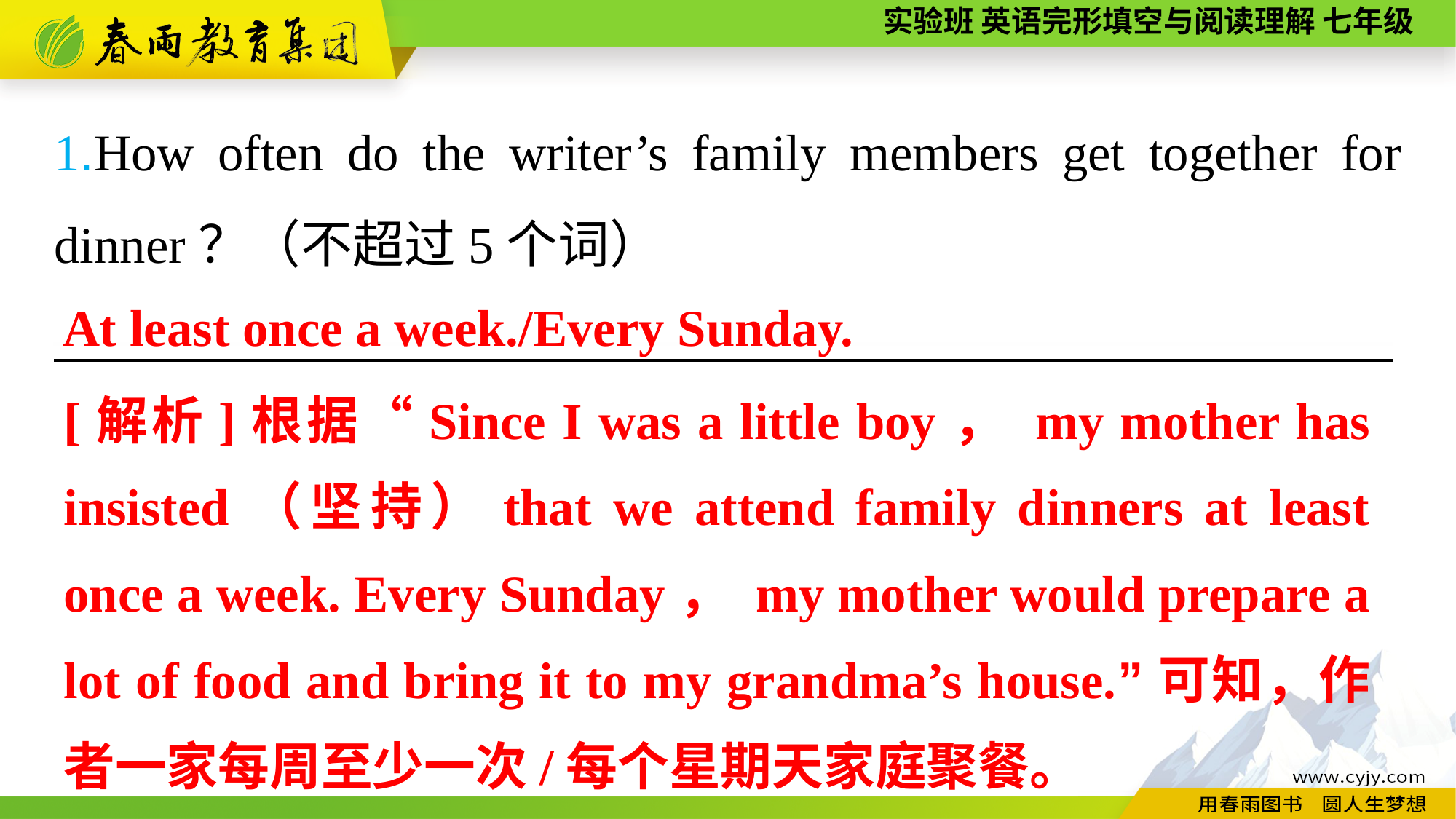

1.How often do the writer’s family members get together for dinner？（不超过5个词）
——————————————————————————
At least once a week./Every Sunday.
[解析]根据“Since I was a little boy， my mother has insisted（坚持）that we attend family dinners at least once a week. Every Sunday， my mother would prepare a lot of food and bring it to my grandma’s house.”可知，作者一家每周至少一次/每个星期天家庭聚餐。